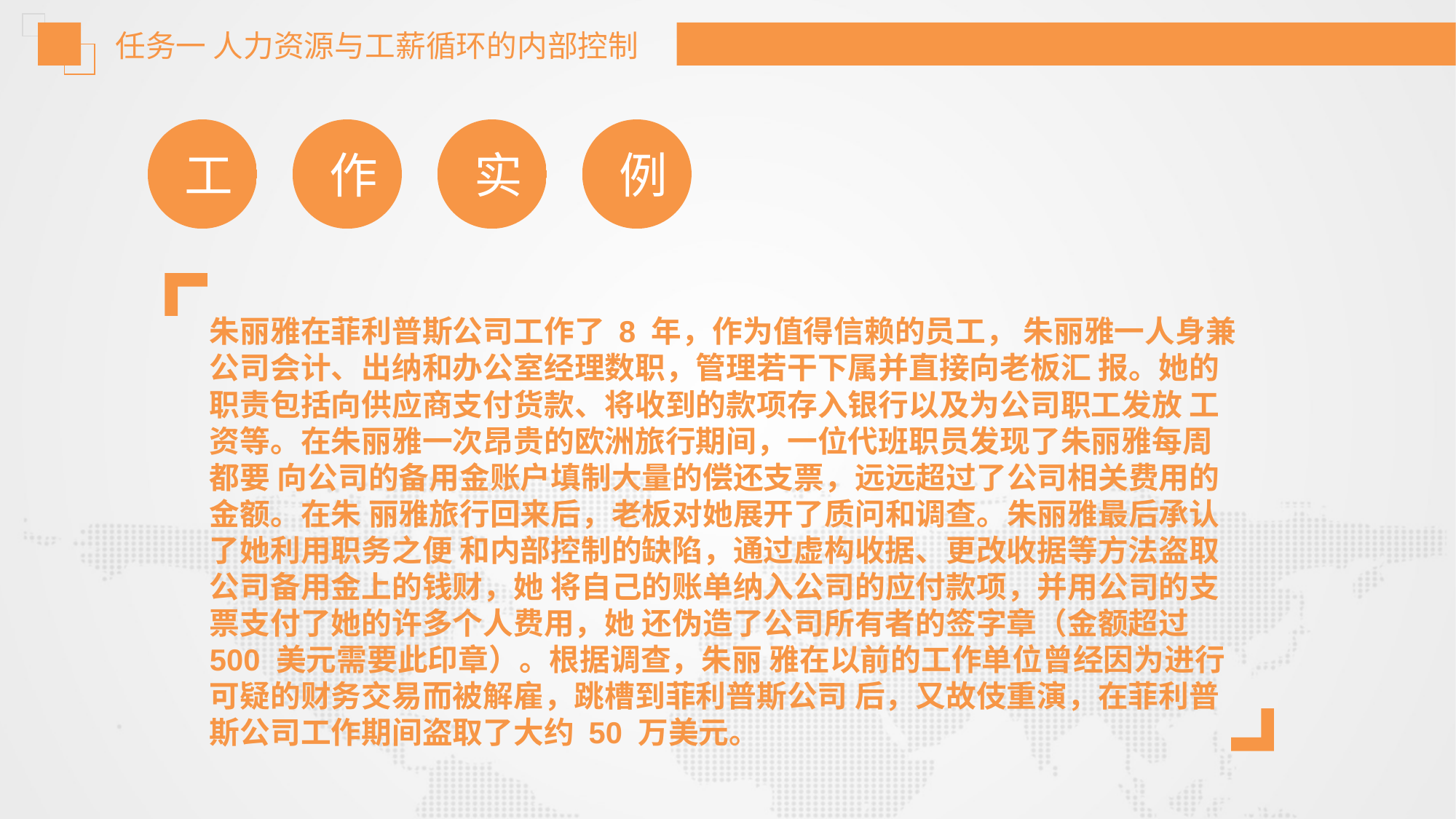

任务一 人力资源与工薪循环的内部控制

工

作

实

例

朱丽雅在菲利普斯公司工作了 8 年，作为值得信赖的员工， 朱丽雅一人身兼公司会计、出纳和办公室经理数职，管理若干下属并直接向老板汇 报。她的职责包括向供应商支付货款、将收到的款项存入银行以及为公司职工发放 工资等。在朱丽雅一次昂贵的欧洲旅行期间，一位代班职员发现了朱丽雅每周都要 向公司的备用金账户填制大量的偿还支票，远远超过了公司相关费用的金额。在朱 丽雅旅行回来后，老板对她展开了质问和调查。朱丽雅最后承认了她利用职务之便 和内部控制的缺陷，通过虚构收据、更改收据等方法盗取公司备用金上的钱财，她 将自己的账单纳入公司的应付款项，并用公司的支票支付了她的许多个人费用，她 还伪造了公司所有者的签字章（金额超过 500 美元需要此印章）。根据调查，朱丽 雅在以前的工作单位曾经因为进行可疑的财务交易而被解雇，跳槽到菲利普斯公司 后，又故伎重演，在菲利普斯公司工作期间盗取了大约 50 万美元。